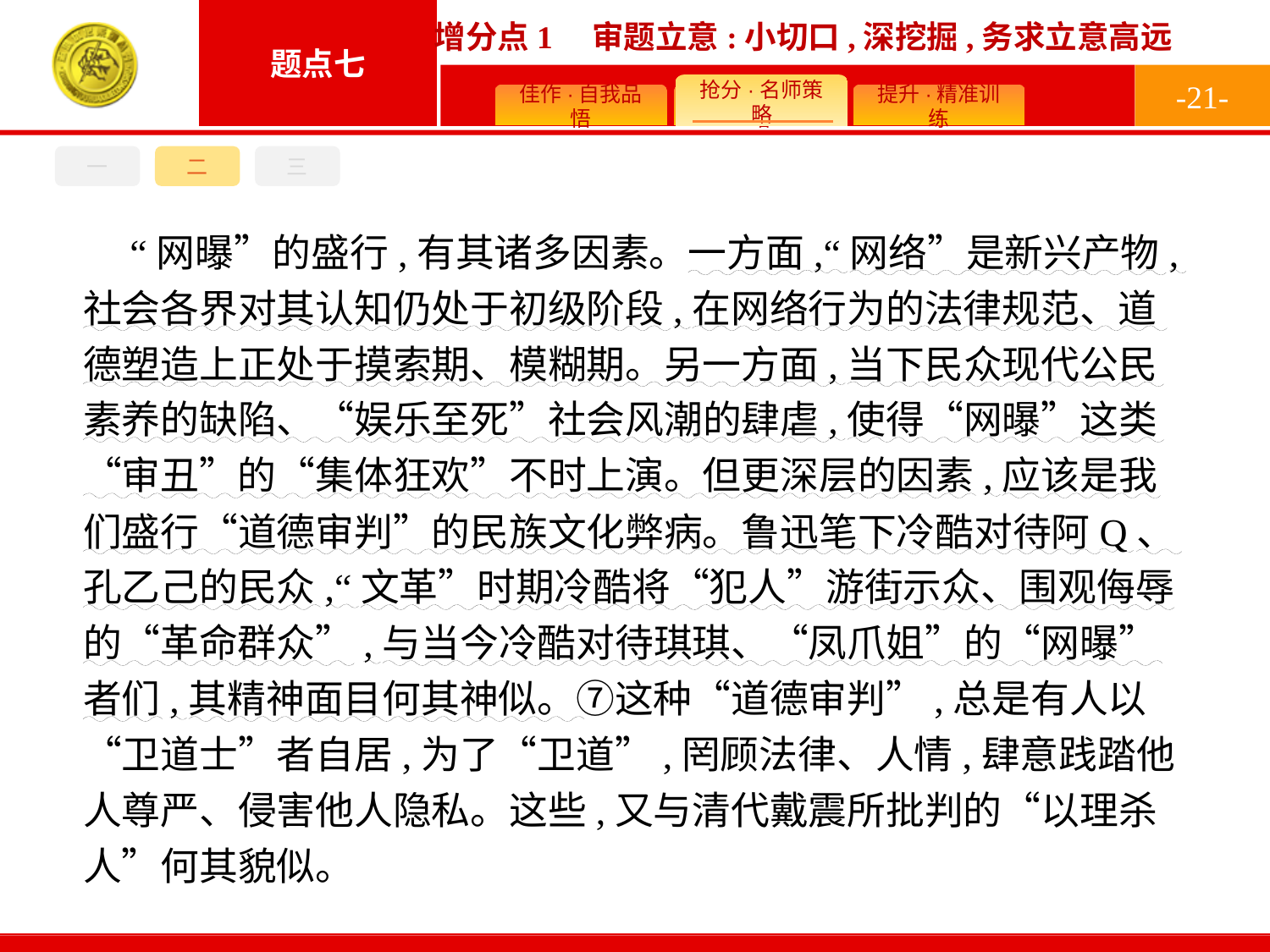

-21-
一
二
三
 “网曝”的盛行,有其诸多因素。一方面,“网络”是新兴产物,社会各界对其认知仍处于初级阶段,在网络行为的法律规范、道德塑造上正处于摸索期、模糊期。另一方面,当下民众现代公民素养的缺陷、“娱乐至死”社会风潮的肆虐,使得“网曝”这类“审丑”的“集体狂欢”不时上演。但更深层的因素,应该是我们盛行“道德审判”的民族文化弊病。鲁迅笔下冷酷对待阿Q、孔乙己的民众,“文革”时期冷酷将“犯人”游街示众、围观侮辱的“革命群众”,与当今冷酷对待琪琪、“凤爪姐”的“网曝”者们,其精神面目何其神似。⑦这种“道德审判”,总是有人以“卫道士”者自居,为了“卫道”,罔顾法律、人情,肆意践踏他人尊严、侵害他人隐私。这些,又与清代戴震所批判的“以理杀人”何其貌似。